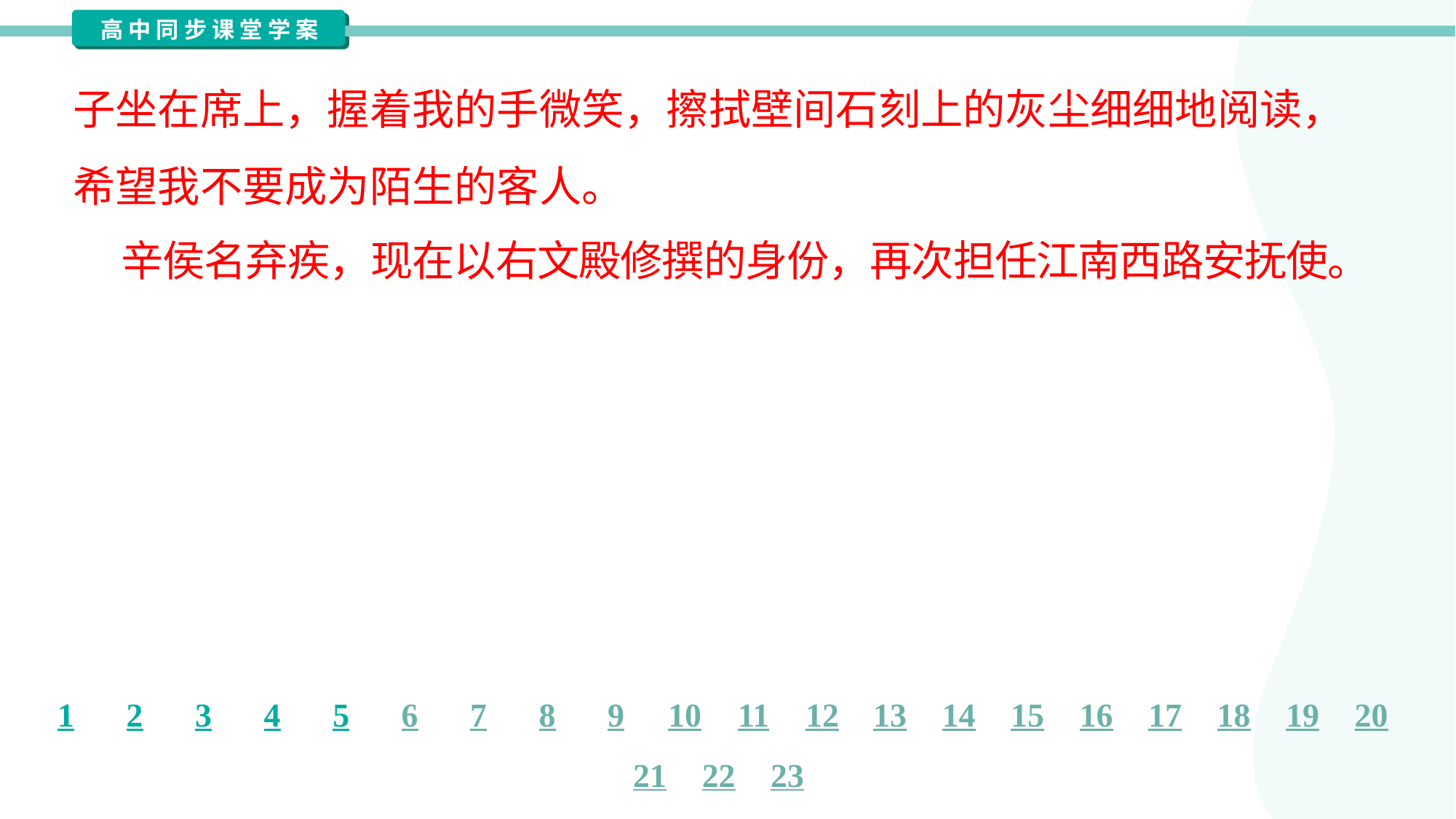

子坐在席上，握着我的手微笑，擦拭壁间石刻上的灰尘细细地阅读，
希望我不要成为陌生的客人。
    辛侯名弃疾，现在以右文殿修撰的身份，再次担任江南西路安抚使。